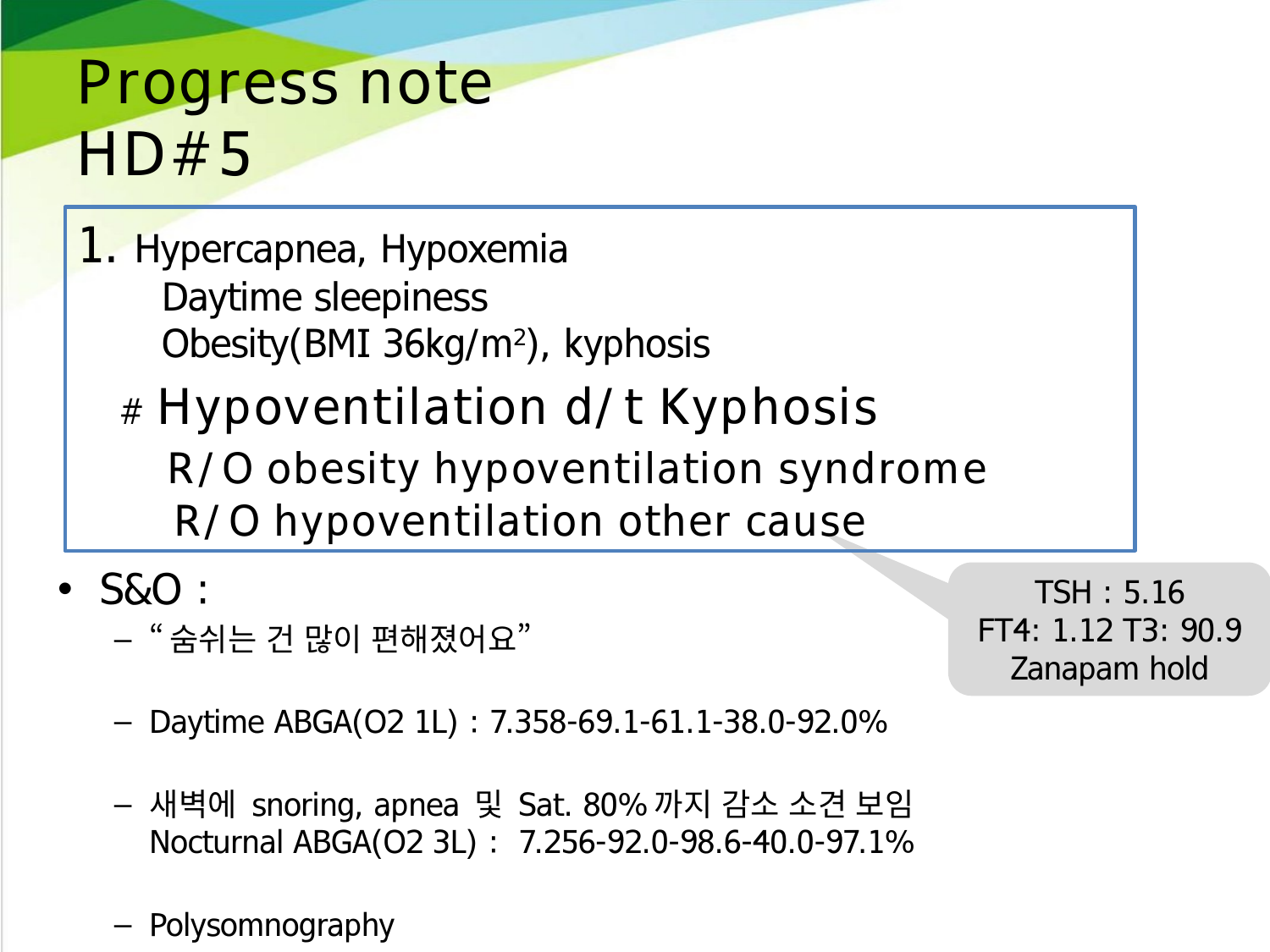

# Progress note HD#5
1. Hypercapnea, Hypoxemia
       Daytime sleepiness
       Obesity(BMI 36kg/m2), kyphosis
    # Hypoventilation d/t Kyphosis
       R/O obesity hypoventilation syndrome
    R/O hypoventilation other cause
S&O :
“숨쉬는 건 많이 편해졌어요”
Daytime ABGA(O2 1L) : 7.358-69.1-61.1-38.0-92.0%
새벽에 snoring, apnea 및 Sat. 80%까지 감소 소견 보임
Nocturnal ABGA(O2 3L) :  7.256-92.0-98.6-40.0-97.1%
Polysomnography

TSH : 5.16
FT4: 1.12 T3: 90.9
Zanapam hold